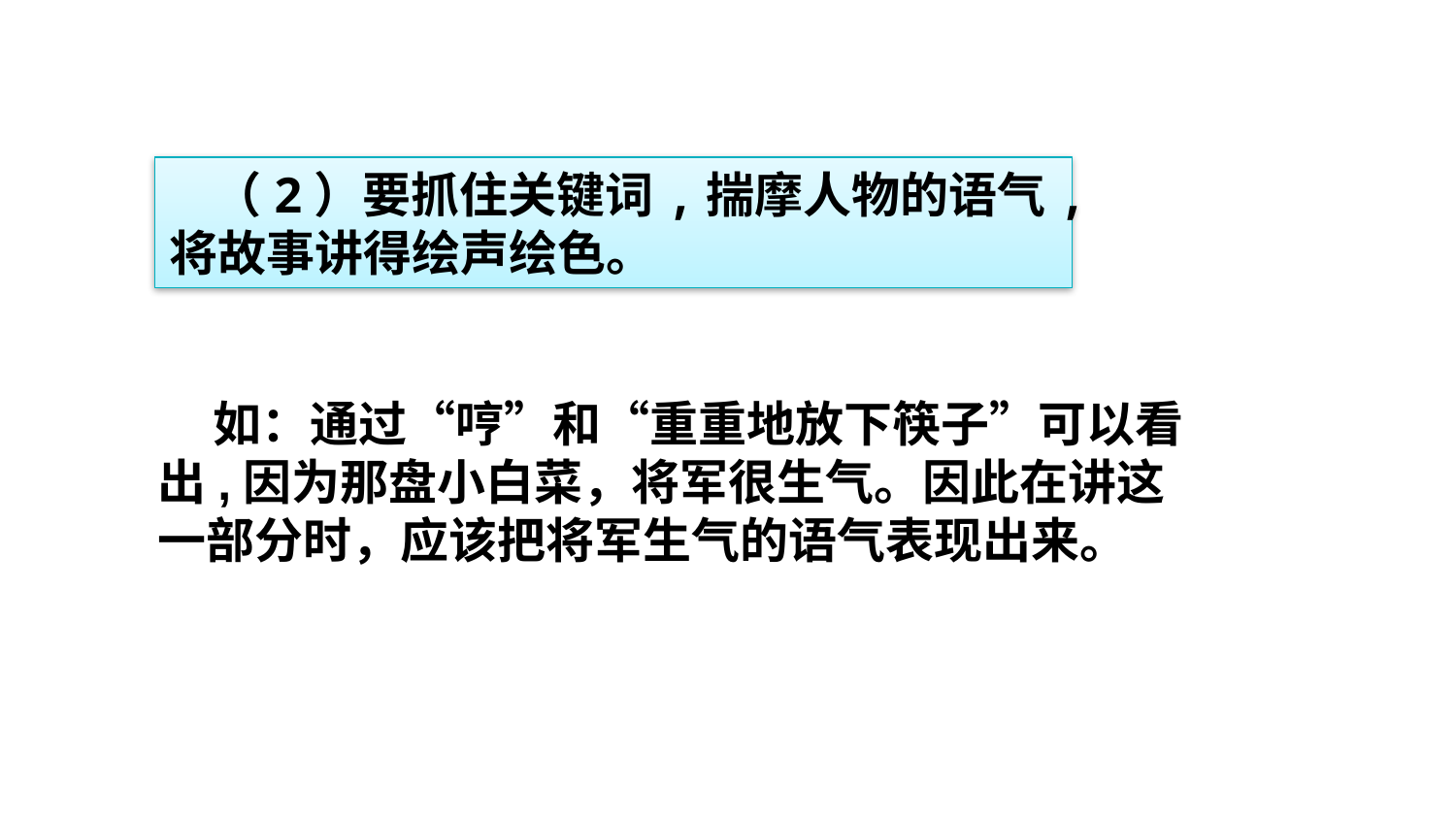

（2）要抓住关键词,揣摩人物的语气,将故事讲得绘声绘色。
    如：通过“哼”和“重重地放下筷子”可以看出,因为那盘小白菜，将军很生气。因此在讲这一部分时，应该把将军生气的语气表现出来。